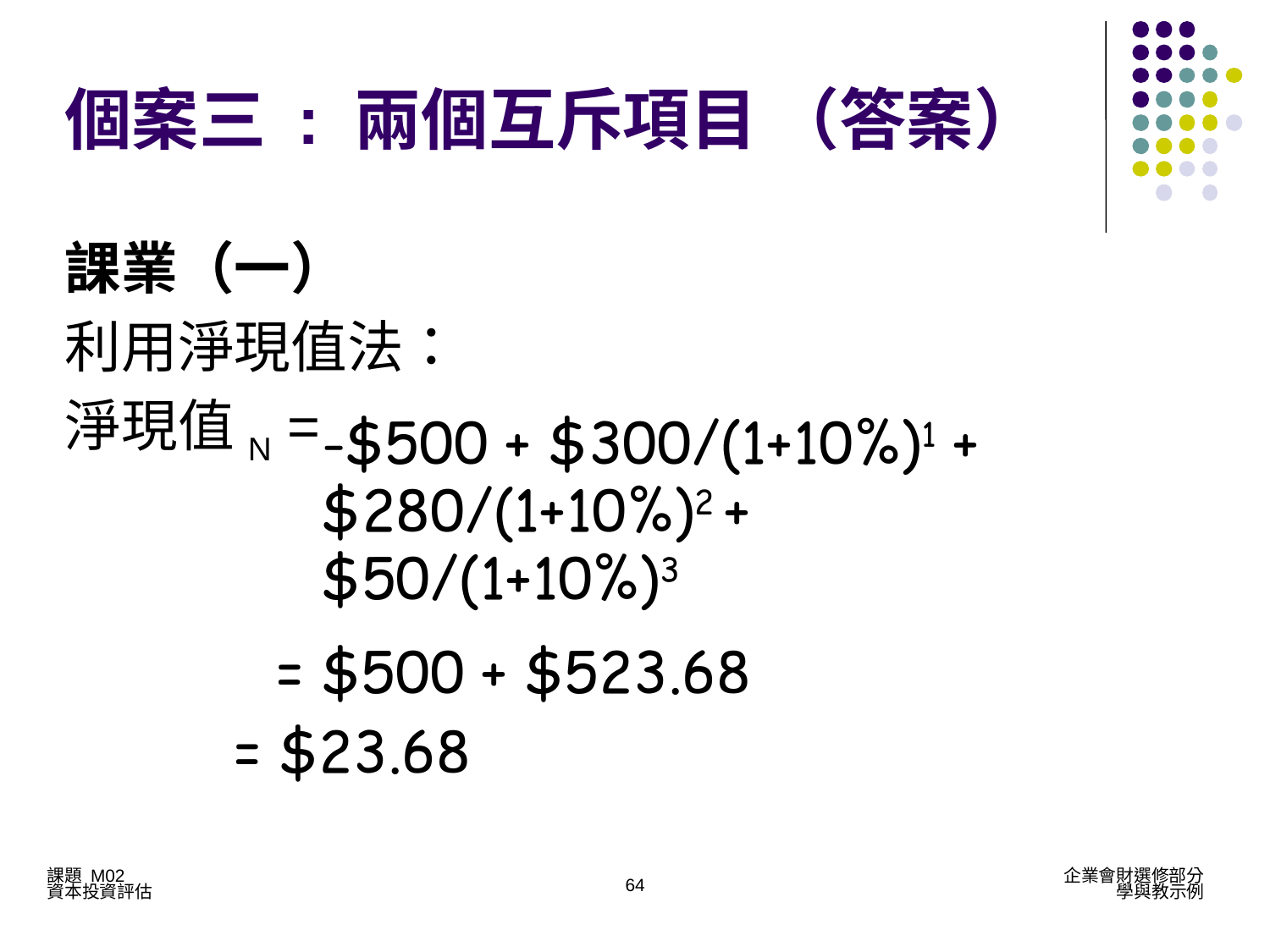

個案三 : 兩個互斥項目 （答案）
課業（一）
利用淨現值法：
淨現值N =

	     = $500 + $523.68
          = $23.68

-$500 + $300/(1+10%)1 + $280/(1+10%)2 + $50/(1+10%)3
64